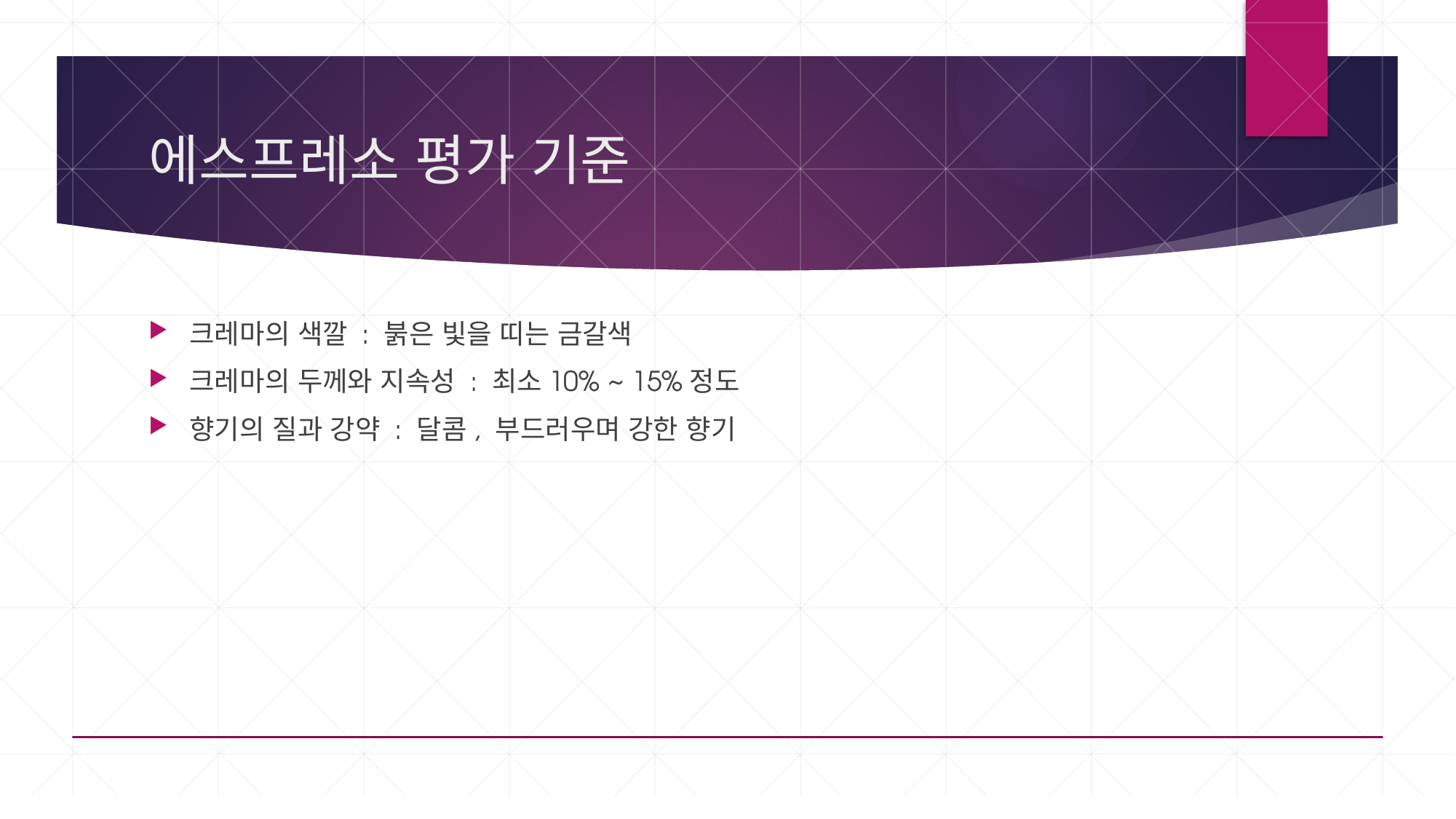

# 에스프레소 평가 기준
크레마의 색깔 : 붉은 빛을 띠는 금갈색
크레마의 두께와 지속성 : 최소10% ~ 15%정도
향기의 질과 강약 : 달콤, 부드러우며 강한 향기